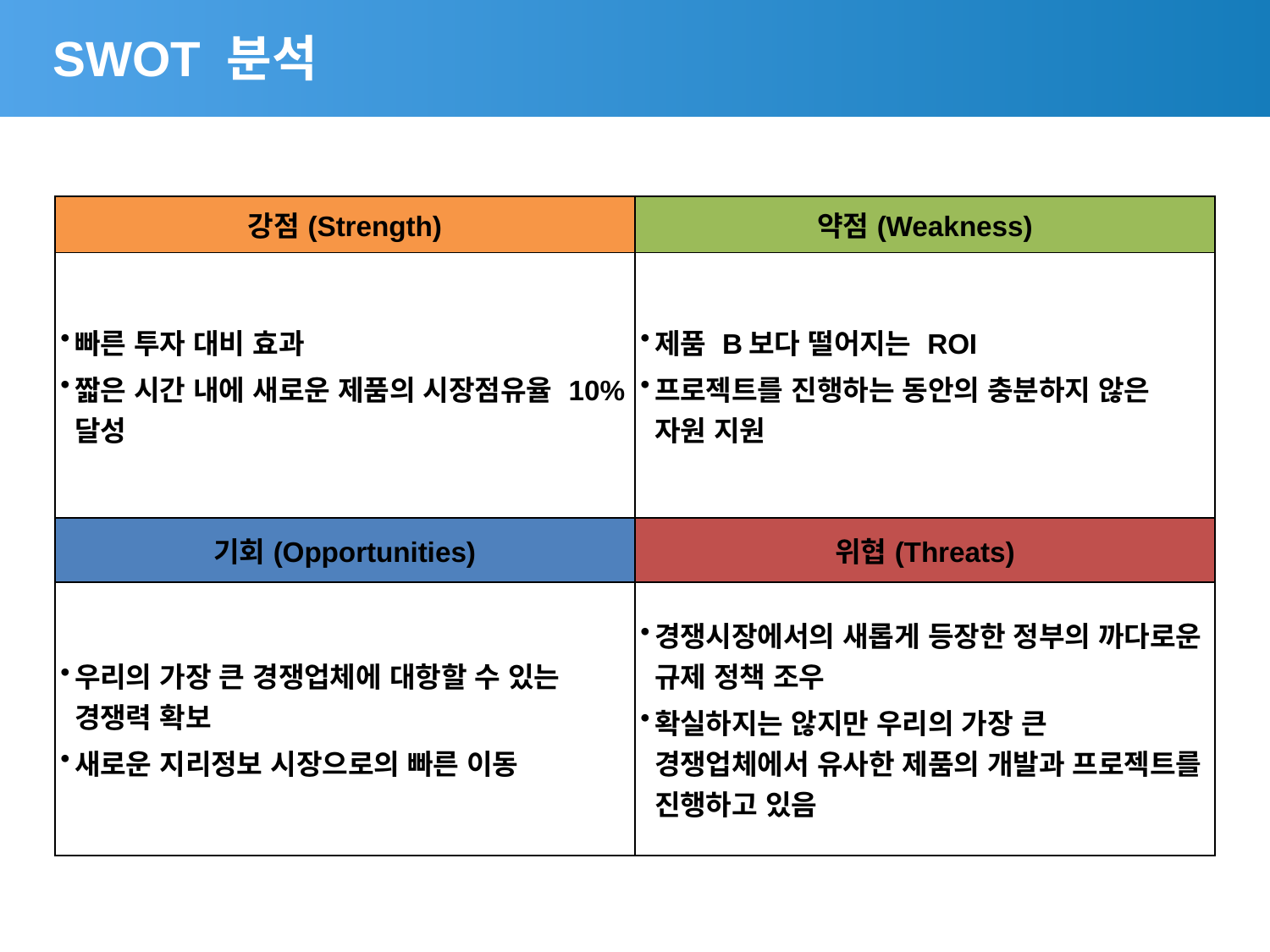

# SWOT 분석
| 강점(Strength) | 약점(Weakness) |
| --- | --- |
| 빠른 투자 대비 효과 짧은 시간 내에 새로운 제품의 시장점유율 10% 달성 | 제품 B보다 떨어지는 ROI 프로젝트를 진행하는 동안의 충분하지 않은 자원 지원 |
| 기회(Opportunities) | 위협(Threats) |
| 우리의 가장 큰 경쟁업체에 대항할 수 있는 경쟁력 확보 새로운 지리정보 시장으로의 빠른 이동 | 경쟁시장에서의 새롭게 등장한 정부의 까다로운 규제 정책 조우 확실하지는 않지만 우리의 가장 큰 경쟁업체에서 유사한 제품의 개발과 프로젝트를 진행하고 있음 |